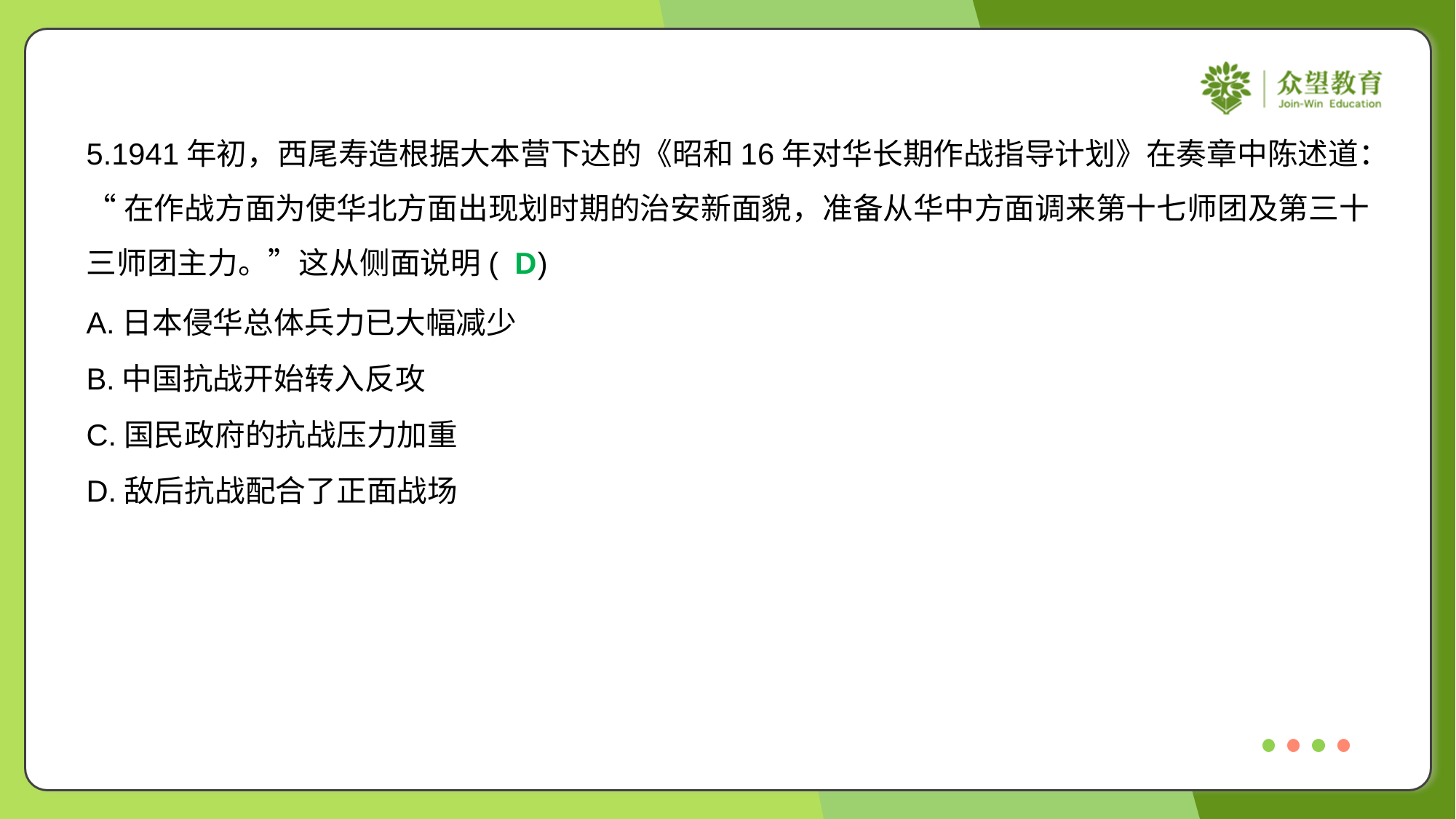

5.1941年初，西尾寿造根据大本营下达的《昭和16年对华长期作战指导计划》在奏章中陈述道：
“在作战方面为使华北方面出现划时期的治安新面貌，准备从华中方面调来第十七师团及第三十
三师团主力。”这从侧面说明(     )
D
A.日本侵华总体兵力已大幅减少
B.中国抗战开始转入反攻
C.国民政府的抗战压力加重
D.敌后抗战配合了正面战场